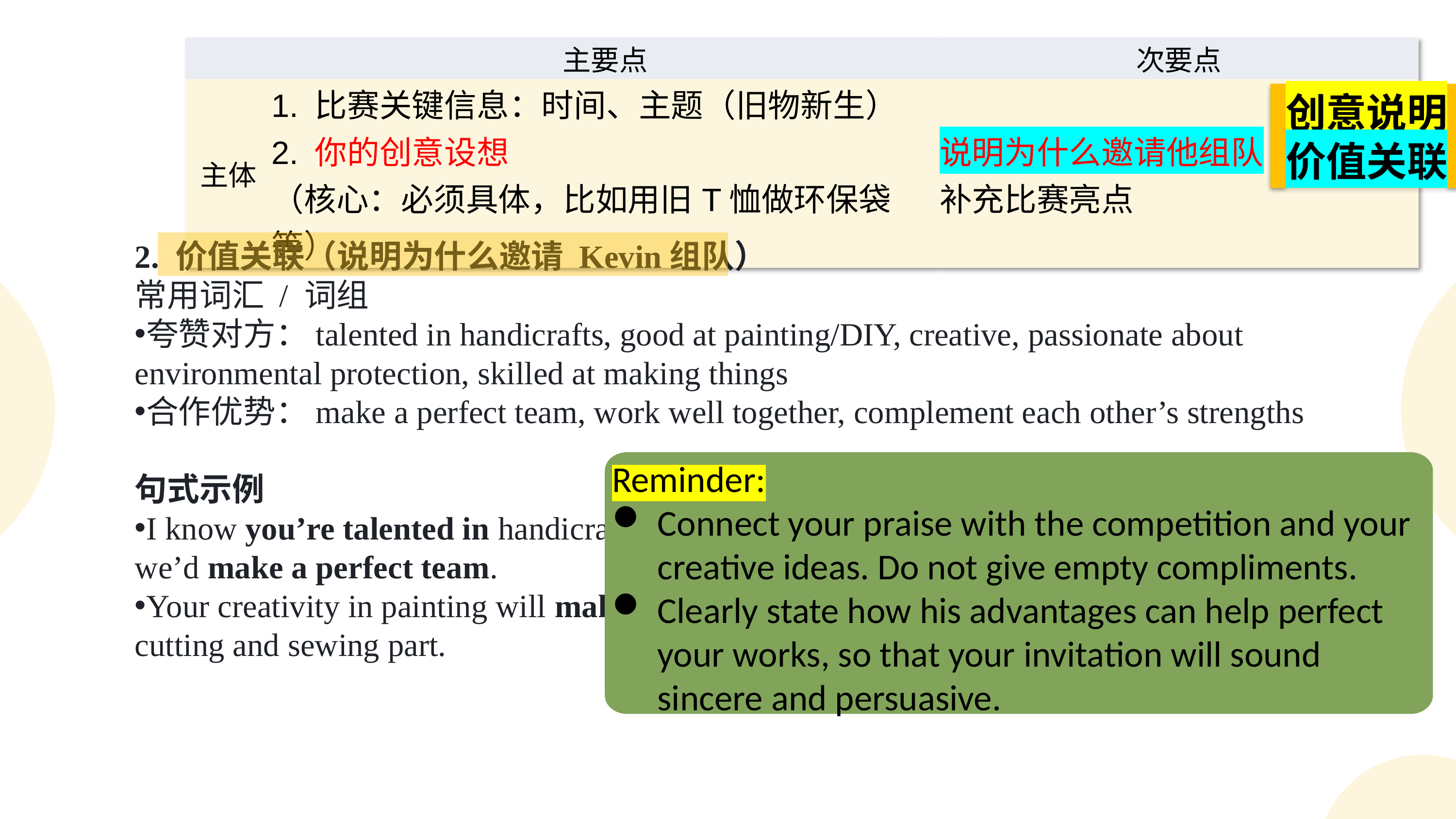

|  | 主要点 | 次要点 |
| --- | --- | --- |
| 主体 | 1. 比赛关键信息：时间、主题（旧物新生） 2. 你的创意设想 （核心：必须具体，比如用旧T恤做环保袋等） | 说明为什么邀请他组队 补充比赛亮点 |
创意说明
价值关联
2. 价值关联（说明为什么邀请 Kevin组队）
常用词汇 / 词组
夸赞对方：talented in handicrafts, good at painting/DIY, creative, passionate about environmental protection, skilled at making things
合作优势：make a perfect team, work well together, complement each other’s strengths

句式示例
I know you’re talented in handicrafts and passionate about environmental protection, so we’d make a perfect team.
Your creativity in painting will make our work stand out from others, and I can handle the cutting and sewing part.

Reminder:
Connect your praise with the competition and your creative ideas. Do not give empty compliments.
Clearly state how his advantages can help perfect your works, so that your invitation will sound sincere and persuasive.